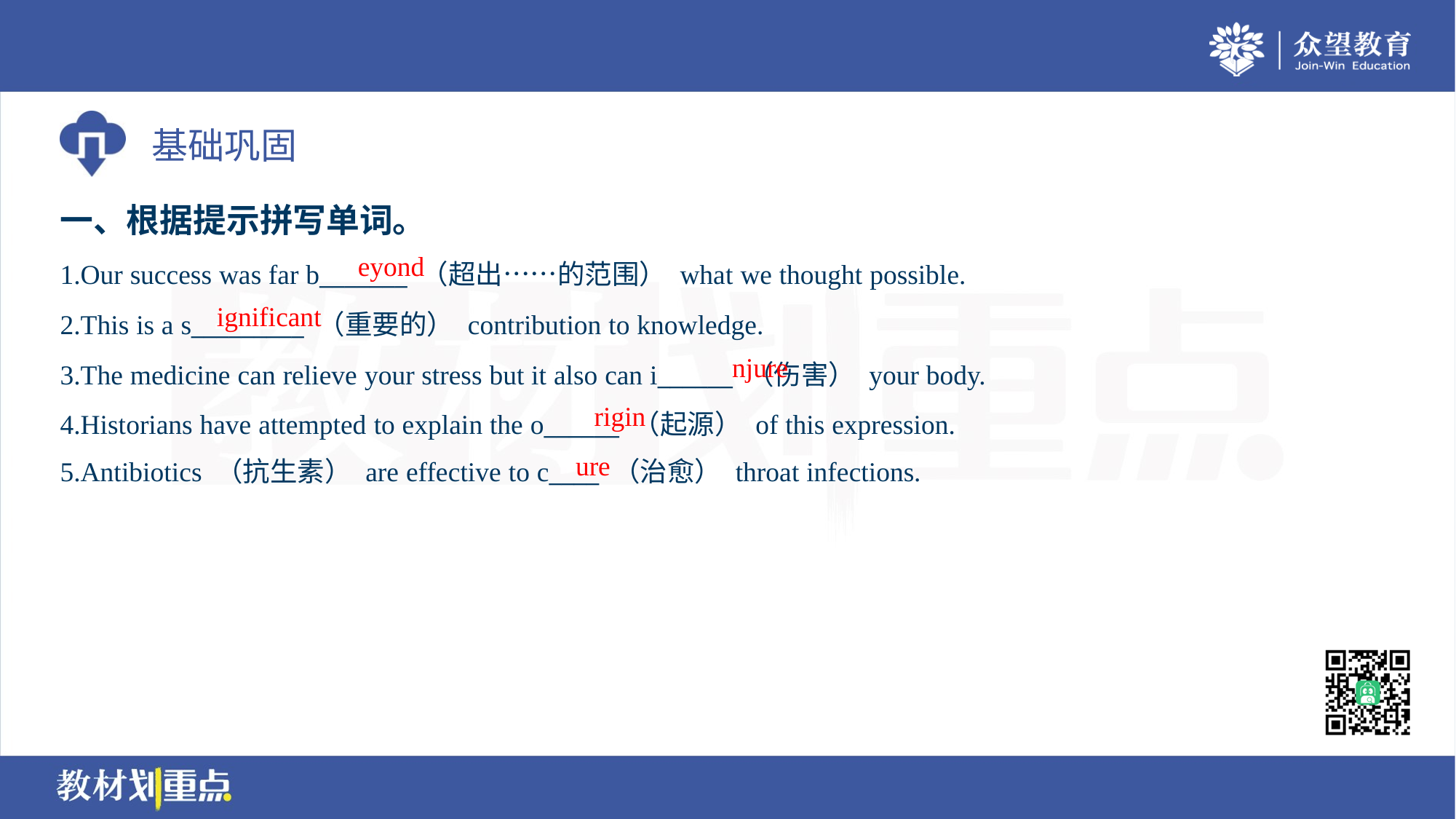

一、根据提示拼写单词。
eyond
1.Our success was far b_______ （超出……的范围） what we thought possible.
2.This is a s_________ （重要的） contribution to knowledge.
3.The medicine can relieve your stress but it also can i______ （伤害） your body.
4.Historians have attempted to explain the o______ （起源） of this expression.
5.Antibiotics （抗生素） are effective to c____ （治愈） throat infections.
ignificant
njure
rigin
ure